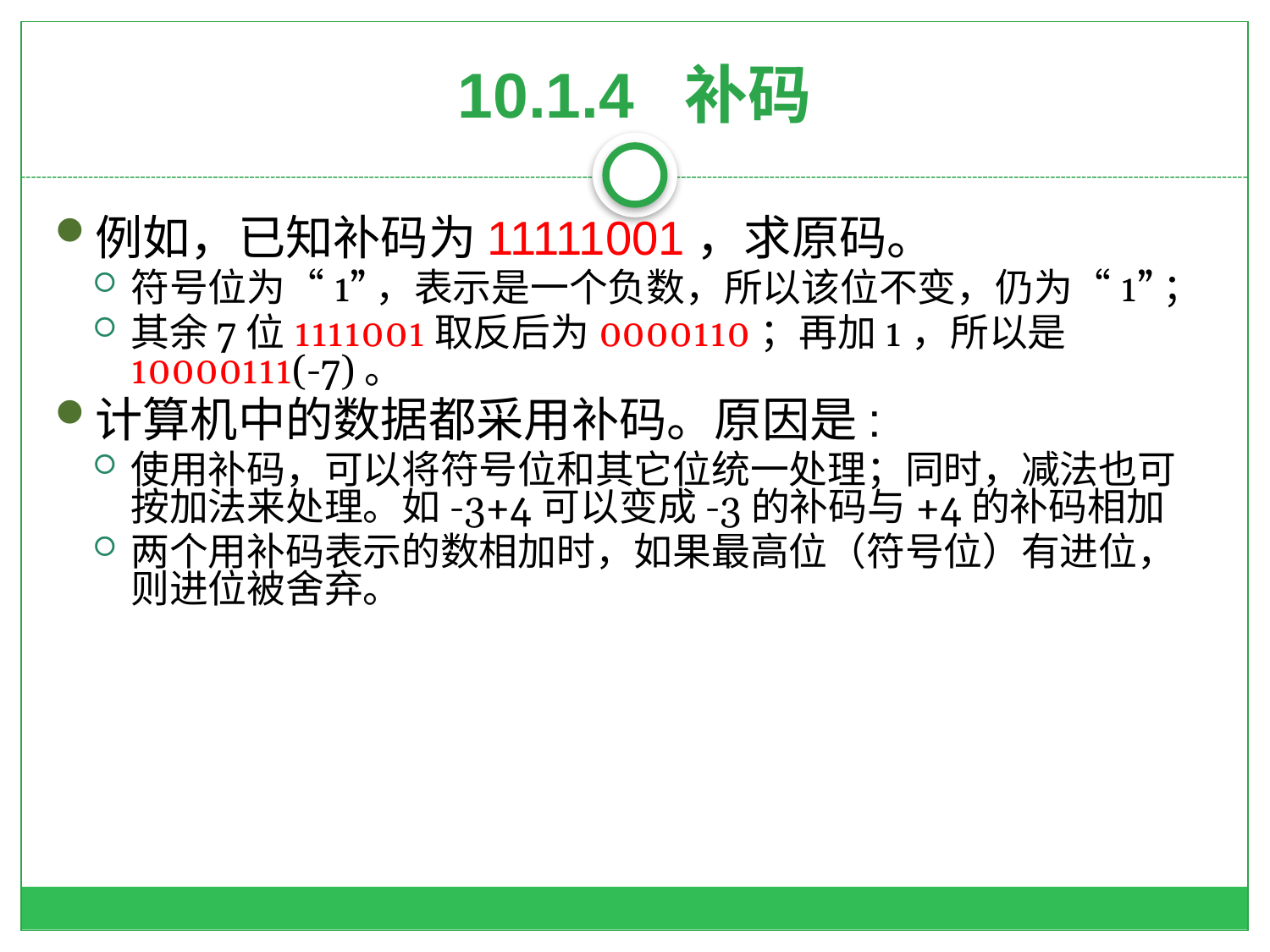

# 10.1.4  补码
例如，已知补码为11111001，求原码。
符号位为“1”，表示是一个负数，所以该位不变，仍为“1”；
其余7位1111001取反后为0000110；再加1，所以是10000111(-7)。
计算机中的数据都采用补码。原因是:
使用补码，可以将符号位和其它位统一处理；同时，减法也可按加法来处理。如-3+4可以变成-3的补码与+4的补码相加
两个用补码表示的数相加时，如果最高位（符号位）有进位，则进位被舍弃。